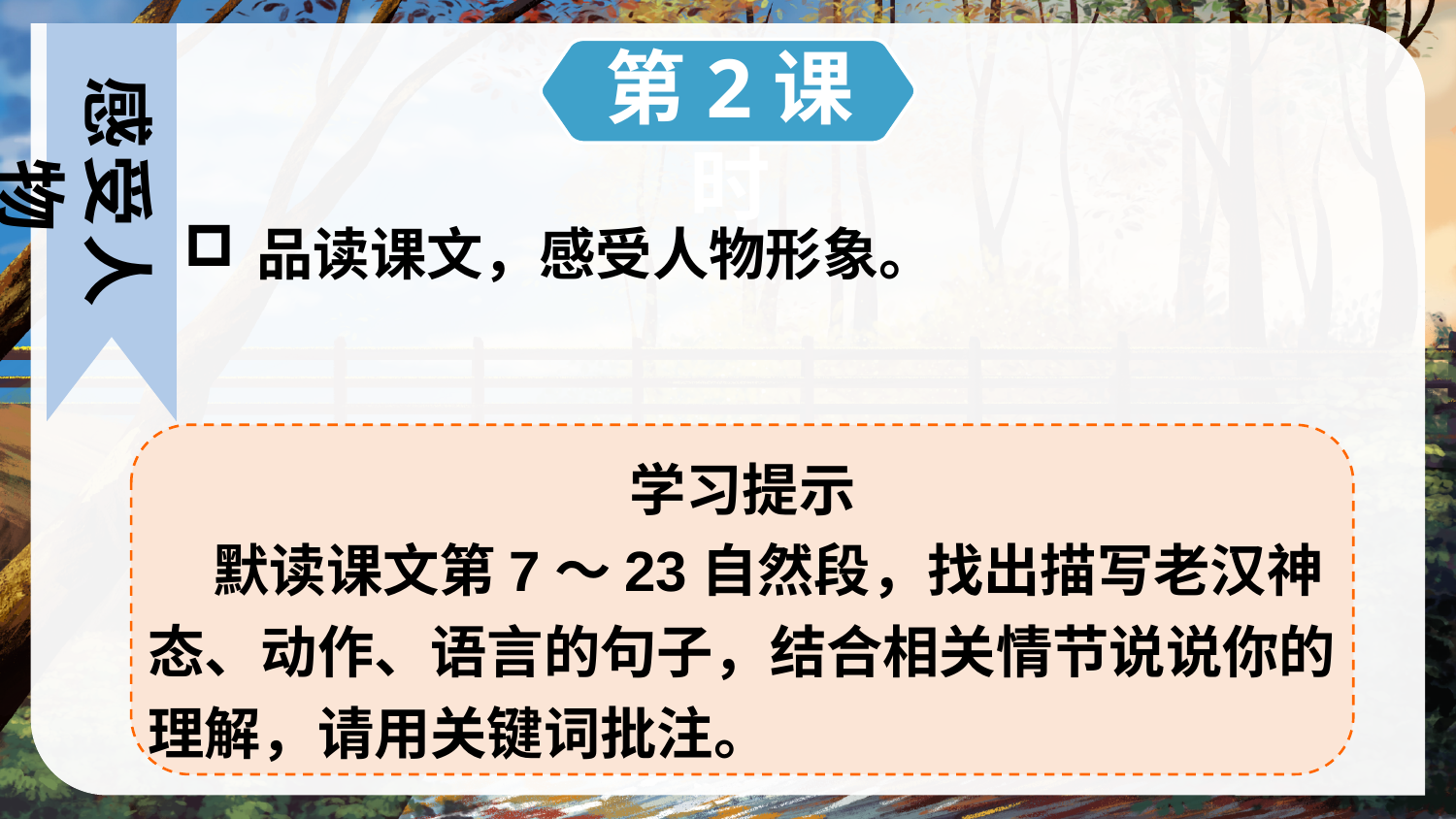

感受人物

第2课时
品读课文，感受人物形象。

学习提示
    默读课文第7～23自然段，找出描写老汉神态、动作、语言的句子，结合相关情节说说你的理解，请用关键词批注。